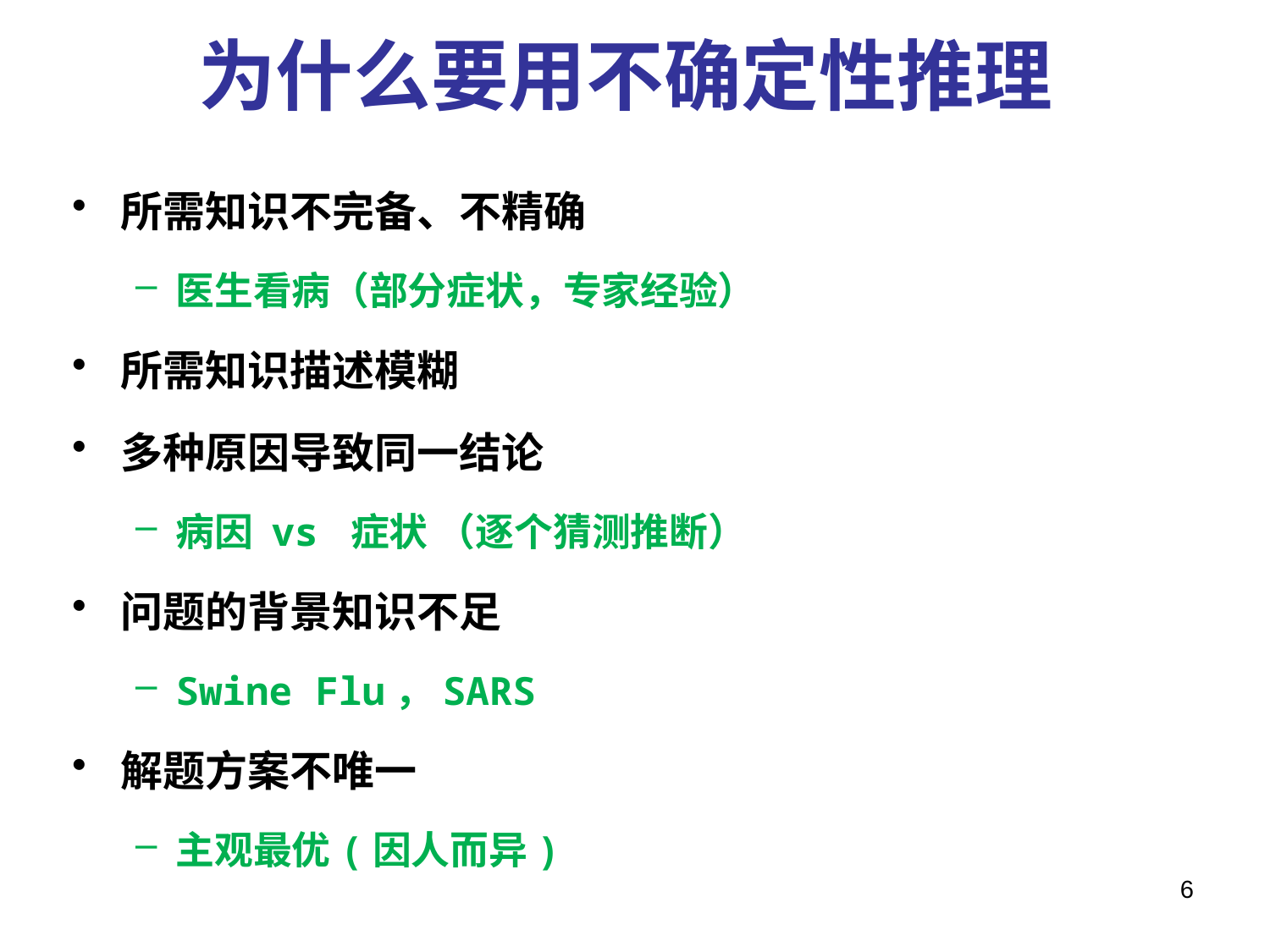

为什么要用不确定性推理
所需知识不完备、不精确
医生看病（部分症状，专家经验）
所需知识描述模糊
多种原因导致同一结论
病因 vs 症状 （逐个猜测推断）
问题的背景知识不足
Swine Flu，SARS
解题方案不唯一
主观最优(因人而异)
6